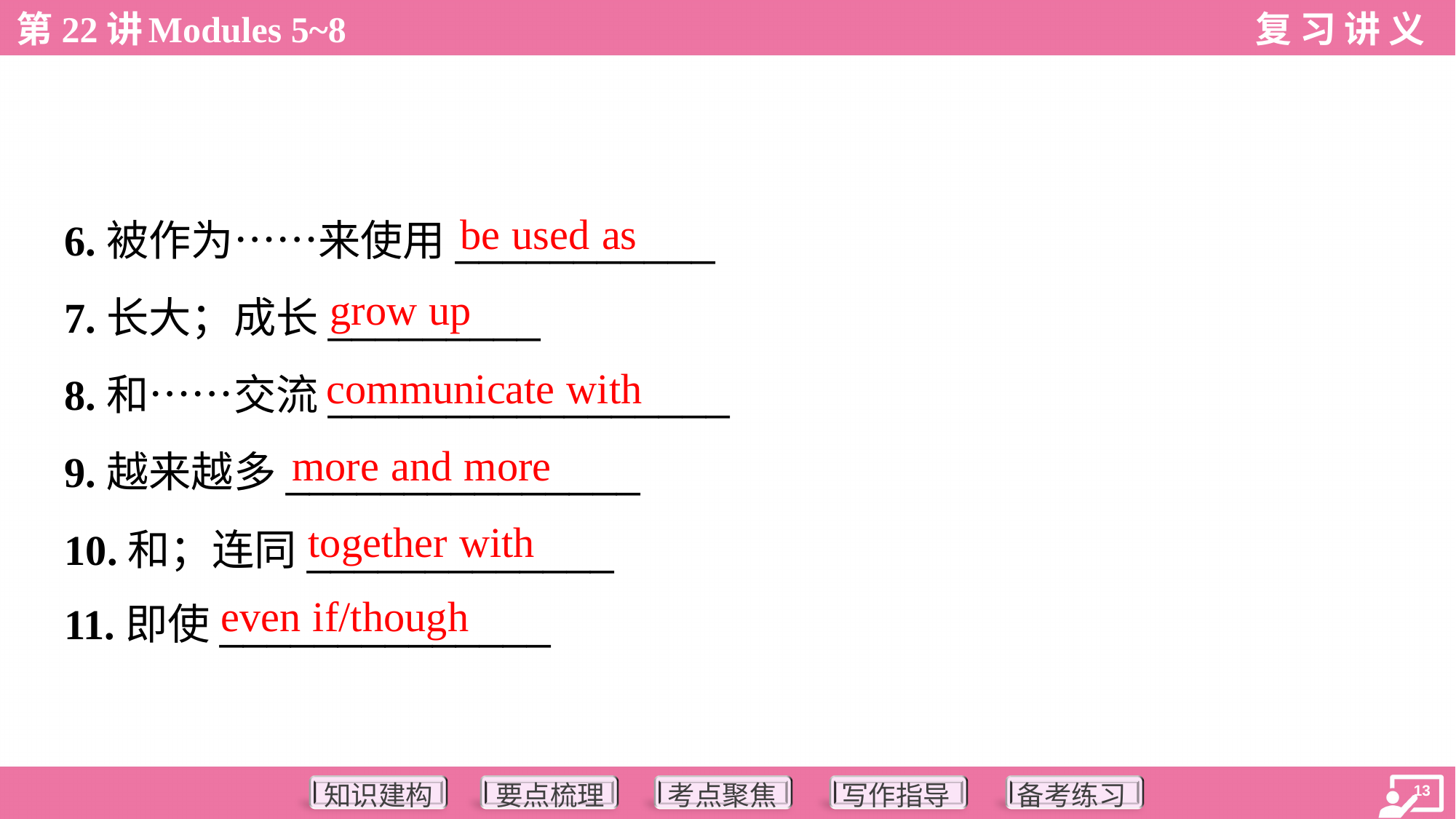

be used as
6.被作为……来使用___________
7.长大；成长_________
8.和……交流_________________
9.越来越多_______________
10.和；连同_____________
11.即使______________
grow up
communicate with
more and more
together with
even if/though